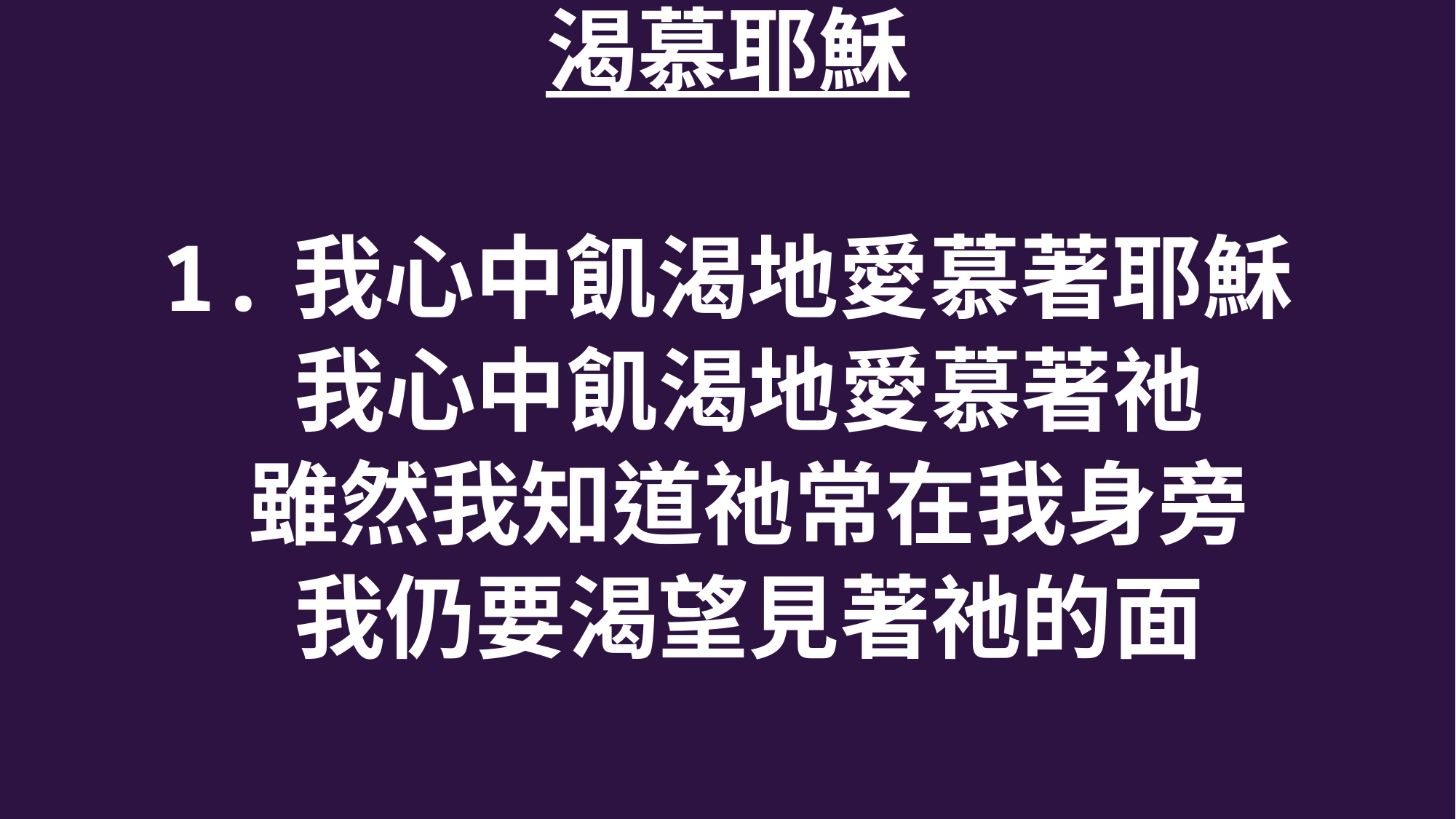

渴慕耶穌

1.我心中飢渴地愛慕著耶穌
 我心中飢渴地愛慕著祂
 雖然我知道祂常在我身旁
 我仍要渴望見著祂的面